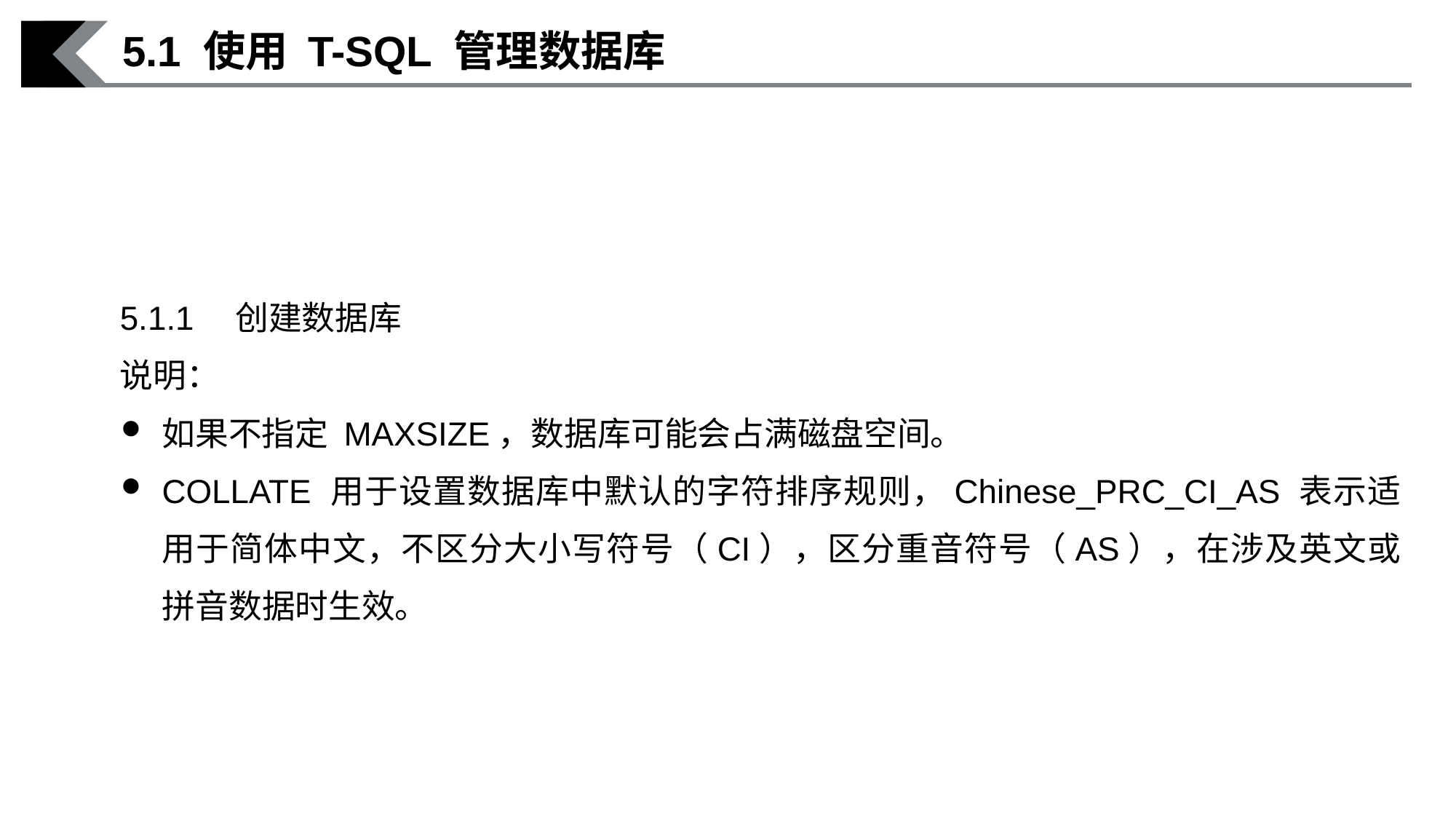

5.1 使用 T-SQL 管理数据库
5.1.1　创建数据库
说明：
如果不指定 MAXSIZE，数据库可能会占满磁盘空间。
COLLATE 用于设置数据库中默认的字符排序规则，Chinese_PRC_CI_AS 表示适用于简体中文，不区分大小写符号（CI），区分重音符号（AS），在涉及英文或拼音数据时生效。